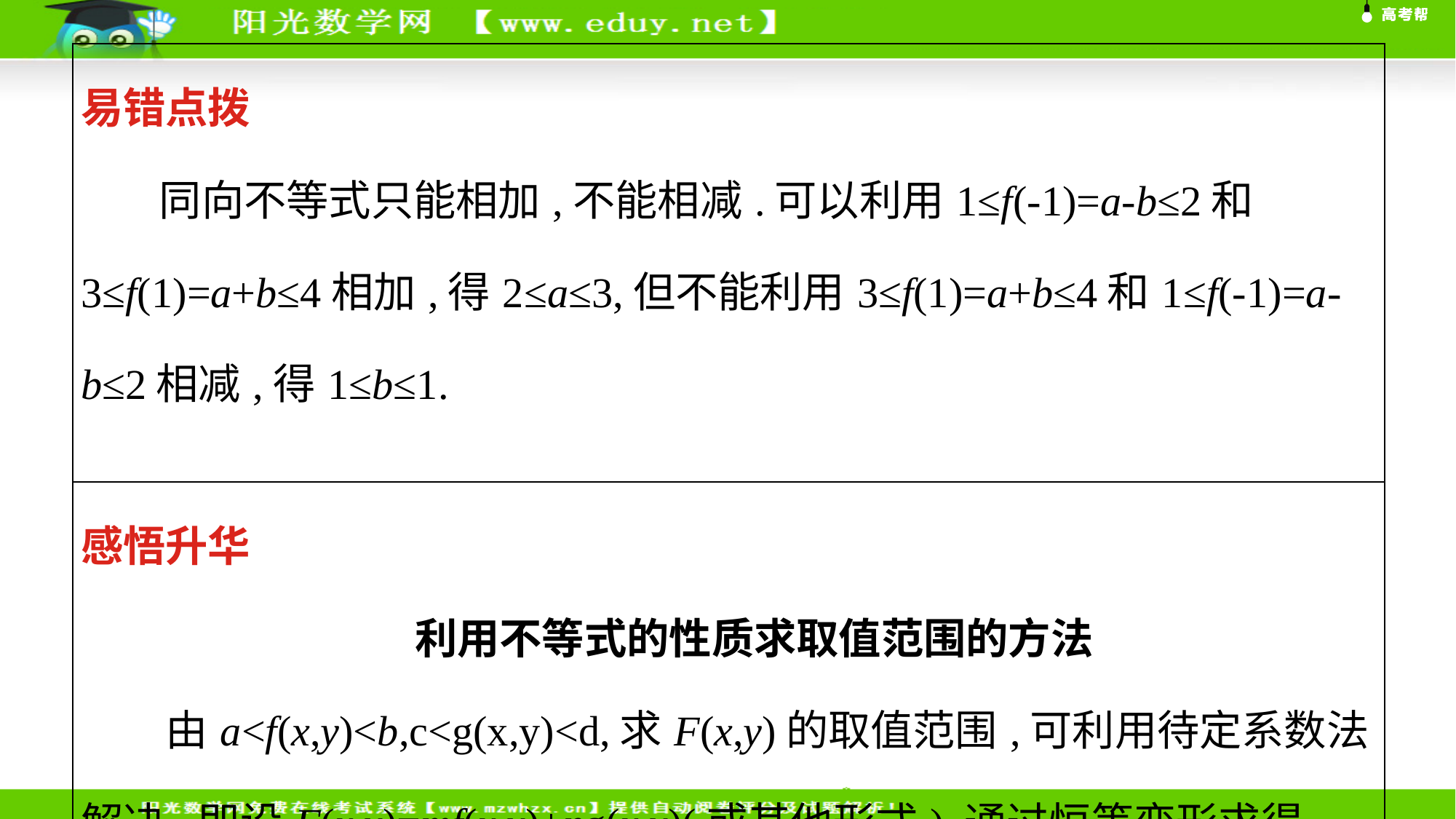

| 易错点拨 同向不等式只能相加,不能相减.可以利用1≤f(-1)=a-b≤2和3≤f(1)=a+b≤4相加,得2≤a≤3,但不能利用3≤f(1)=a+b≤4和1≤f(-1)=a-b≤2相减,得1≤b≤1. |
| --- |
| 感悟升华 利用不等式的性质求取值范围的方法 　　由a<f(x,y)<b,c<g(x,y)<d,求F(x,y)的取值范围,可利用待定系数法解决,即设F(x,y)=mf(x,y)+ng(x,y)(或其他形式),通过恒等变形求得m,n的值,再利用不等式的同向可加性和可乘性求得F(x,y)的取值范围. |